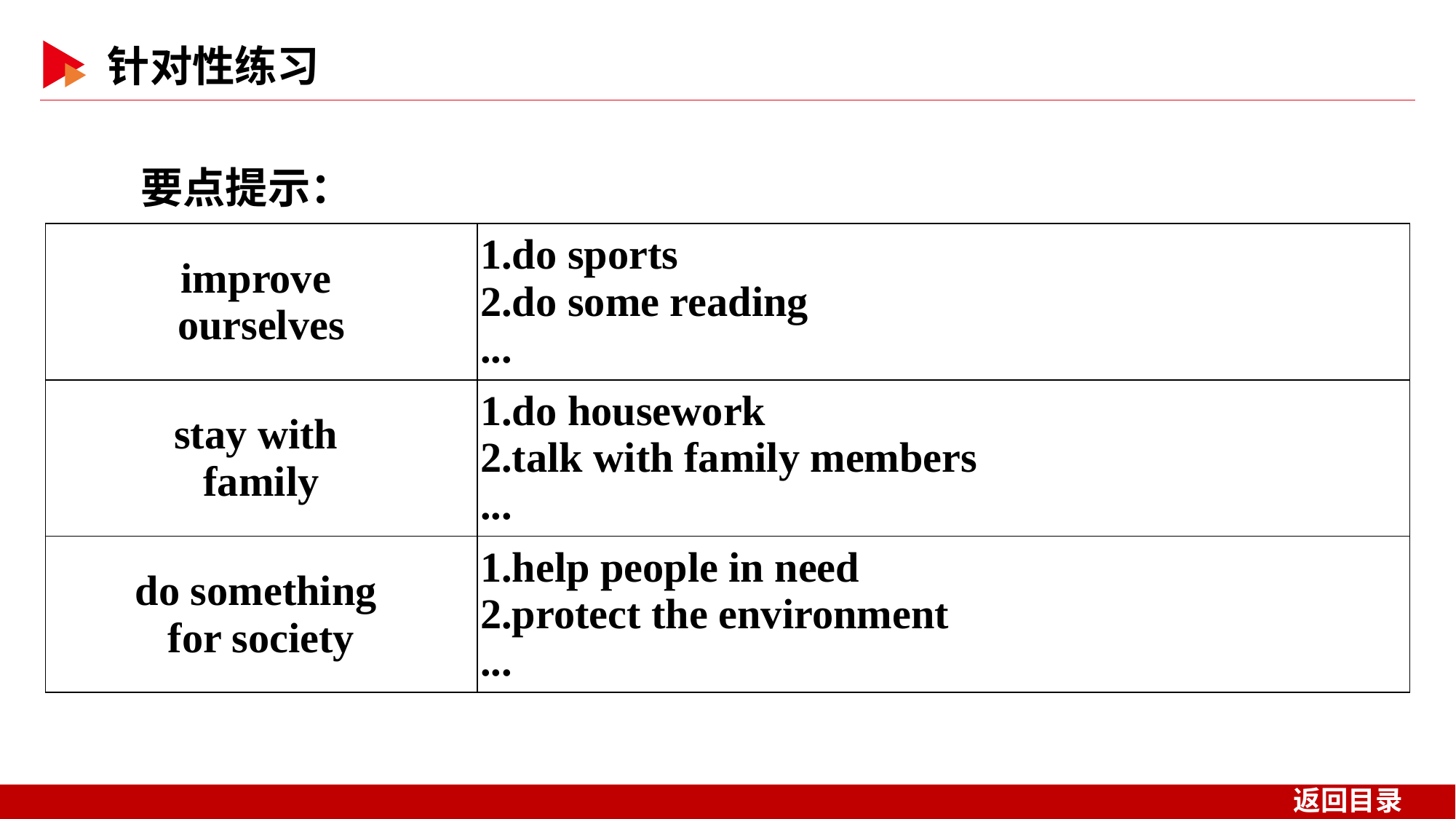

要点提示：
| improve ourselves | 1.do sports 2.do some reading ... |
| --- | --- |
| stay with family | 1.do housework 2.talk with family members ... |
| do something for society | 1.help people in need 2.protect the environment ... |